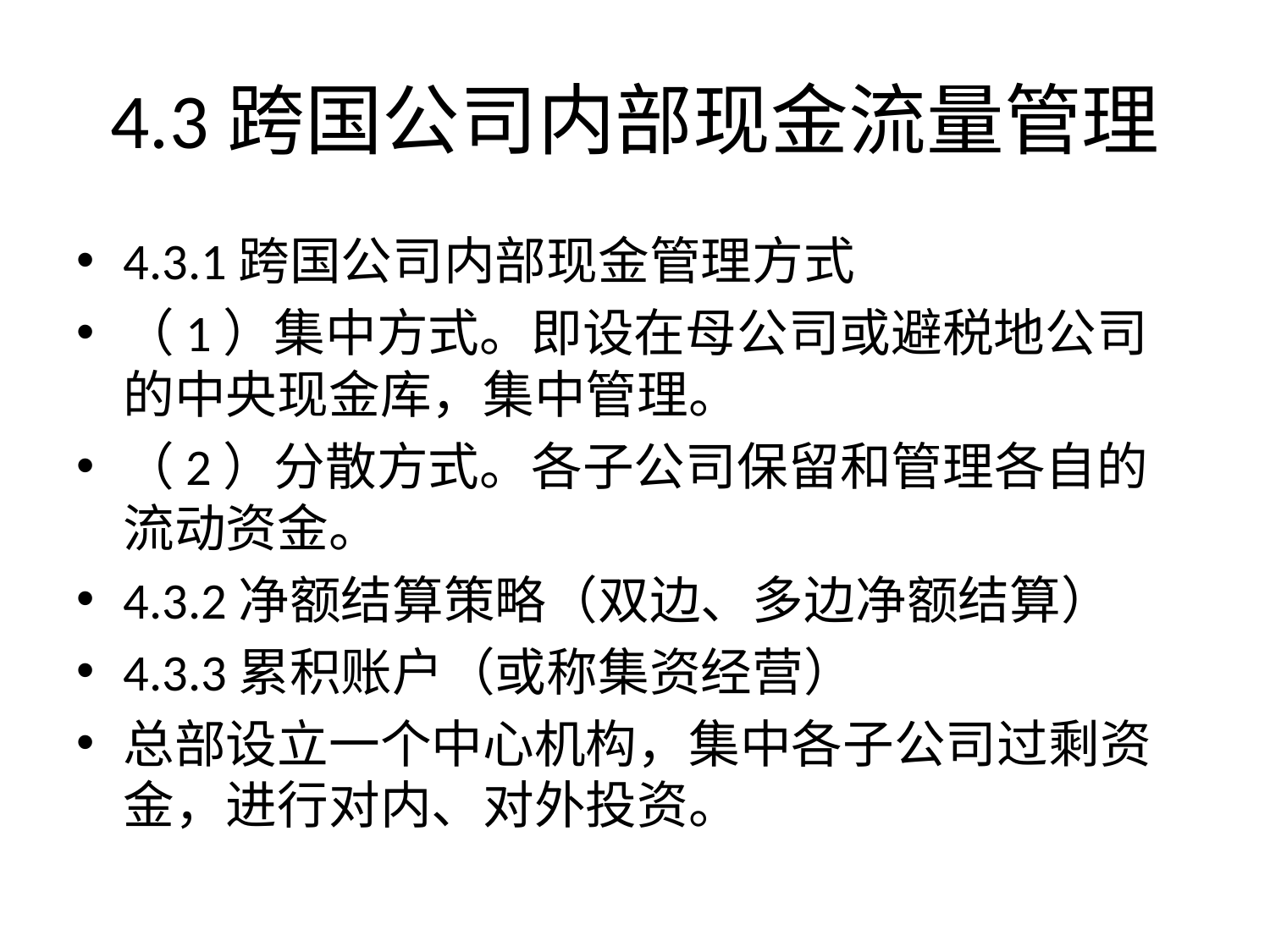

# 4.3跨国公司内部现金流量管理
4.3.1跨国公司内部现金管理方式
（1）集中方式。即设在母公司或避税地公司的中央现金库，集中管理。
（2）分散方式。各子公司保留和管理各自的流动资金。
4.3.2净额结算策略（双边、多边净额结算）
4.3.3累积账户（或称集资经营）
总部设立一个中心机构，集中各子公司过剩资金，进行对内、对外投资。